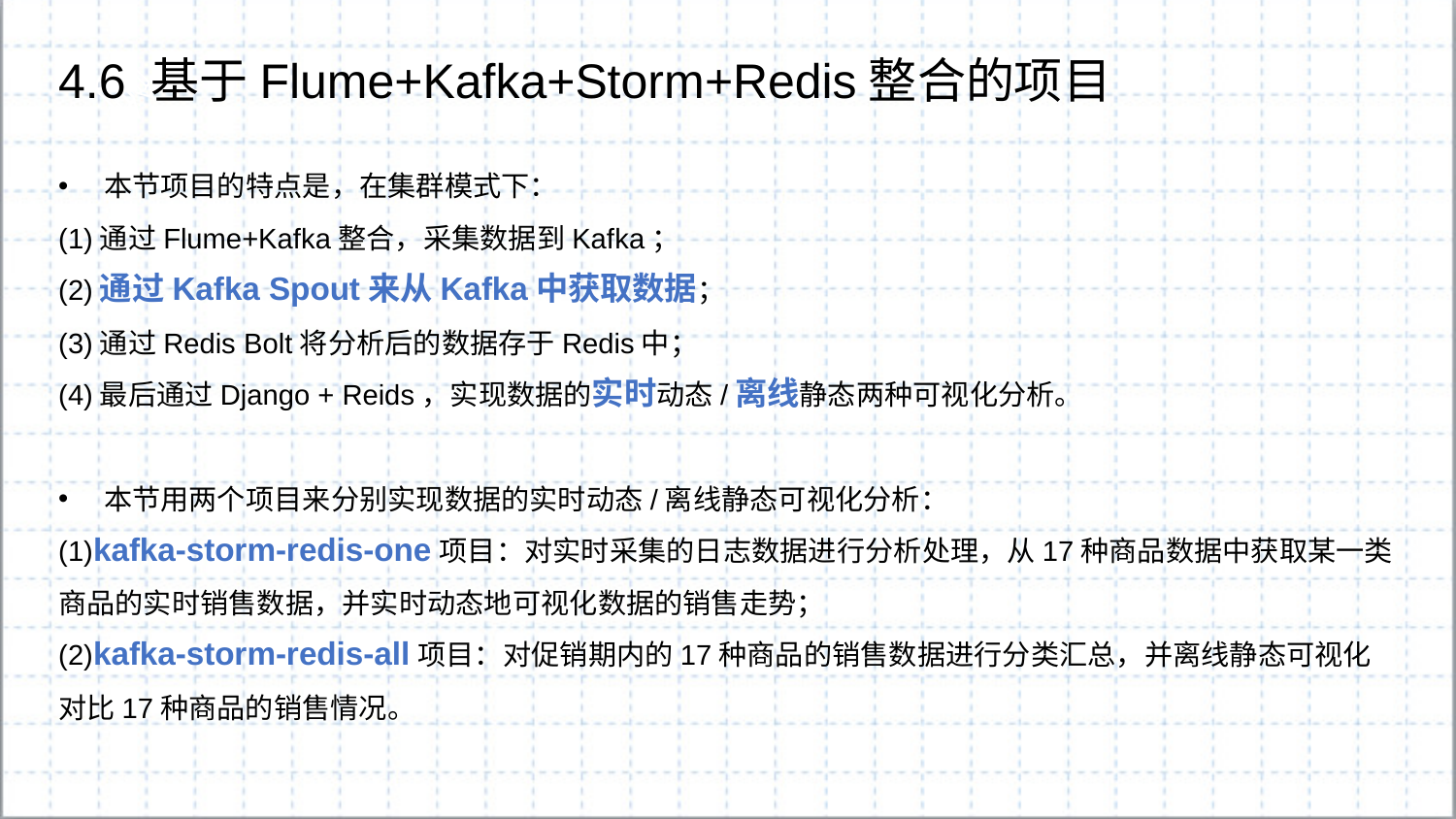

4.6 基于Flume+Kafka+Storm+Redis整合的项目
本节项目的特点是，在集群模式下：
(1)通过Flume+Kafka整合，采集数据到Kafka；
(2)通过Kafka Spout来从Kafka中获取数据；
(3)通过Redis Bolt将分析后的数据存于Redis中；
(4)最后通过Django + Reids，实现数据的实时动态/离线静态两种可视化分析。

本节用两个项目来分别实现数据的实时动态/离线静态可视化分析：
(1)kafka-storm-redis-one项目：对实时采集的日志数据进行分析处理，从17种商品数据中获取某一类商品的实时销售数据，并实时动态地可视化数据的销售走势；
(2)kafka-storm-redis-all项目：对促销期内的17种商品的销售数据进行分类汇总，并离线静态可视化对比17种商品的销售情况。